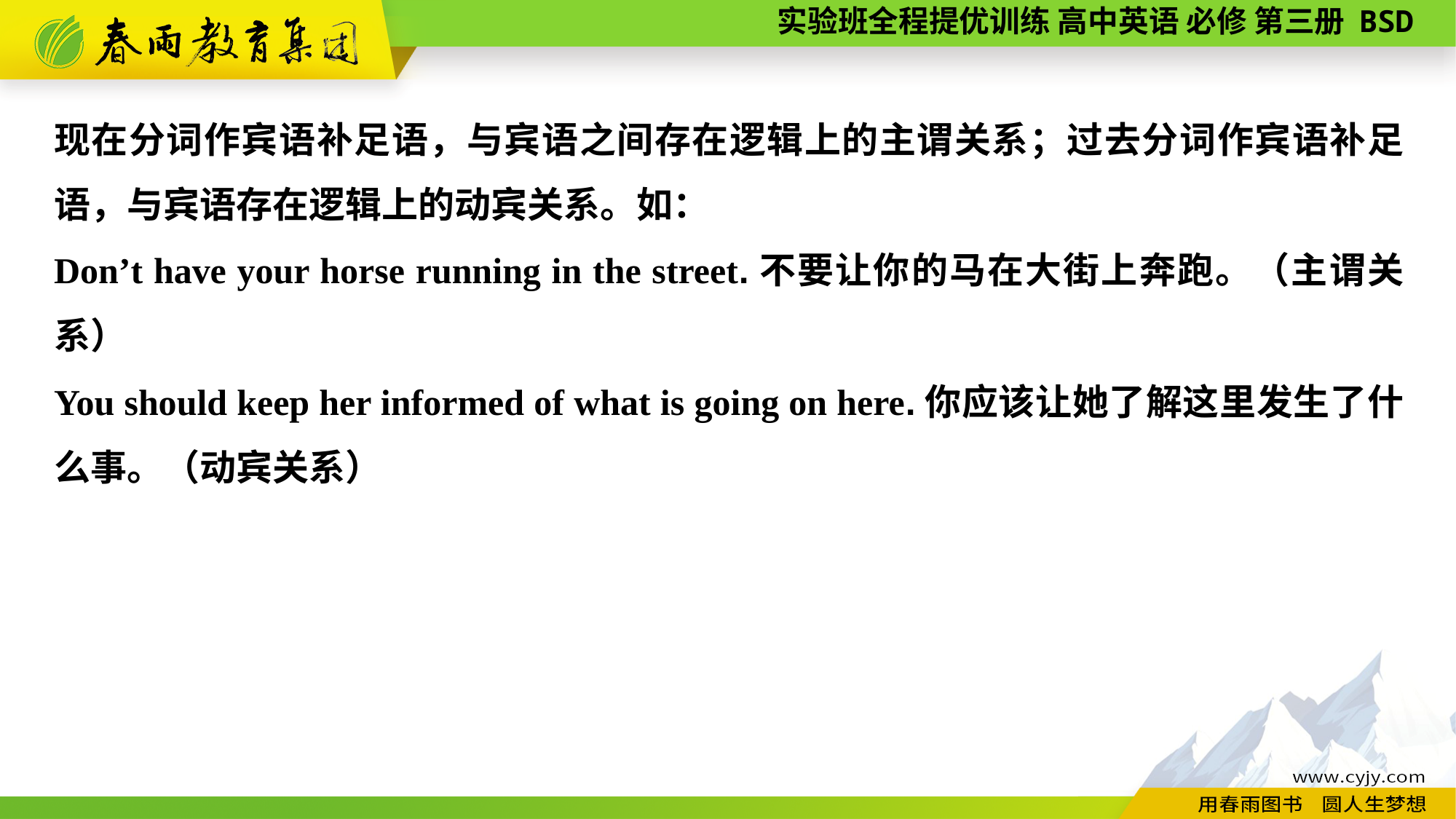

现在分词作宾语补足语，与宾语之间存在逻辑上的主谓关系；过去分词作宾语补足语，与宾语存在逻辑上的动宾关系。如：
Don’t have your horse running in the street.不要让你的马在大街上奔跑。（主谓关系）
You should keep her informed of what is going on here.你应该让她了解这里发生了什么事。（动宾关系）